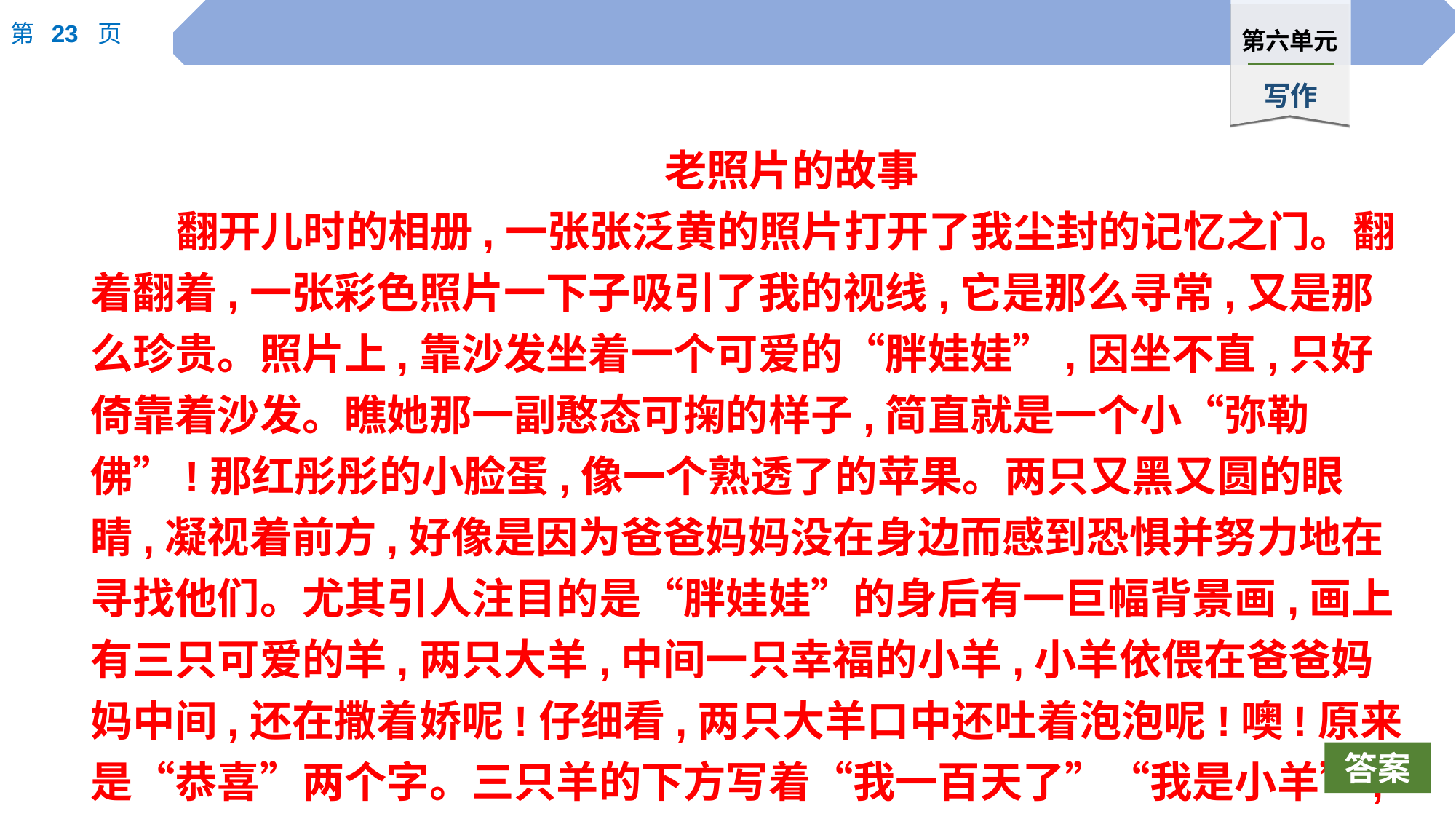

老照片的故事
翻开儿时的相册,一张张泛黄的照片打开了我尘封的记忆之门。翻着翻着,一张彩色照片一下子吸引了我的视线,它是那么寻常,又是那么珍贵。照片上,靠沙发坐着一个可爱的“胖娃娃”,因坐不直,只好倚靠着沙发。瞧她那一副憨态可掬的样子,简直就是一个小“弥勒佛”!那红彤彤的小脸蛋,像一个熟透了的苹果。两只又黑又圆的眼睛,凝视着前方,好像是因为爸爸妈妈没在身边而感到恐惧并努力地在寻找他们。尤其引人注目的是“胖娃娃”的身后有一巨幅背景画,画上有三只可爱的羊,两只大羊,中间一只幸福的小羊,小羊依偎在爸爸妈妈中间,还在撒着娇呢!仔细看,两只大羊口中还吐着泡泡呢!噢!原来是“恭喜”两个字。三只羊的下方写着“我一百天了”“我是小羊”,上方写着当天的日期。
答案